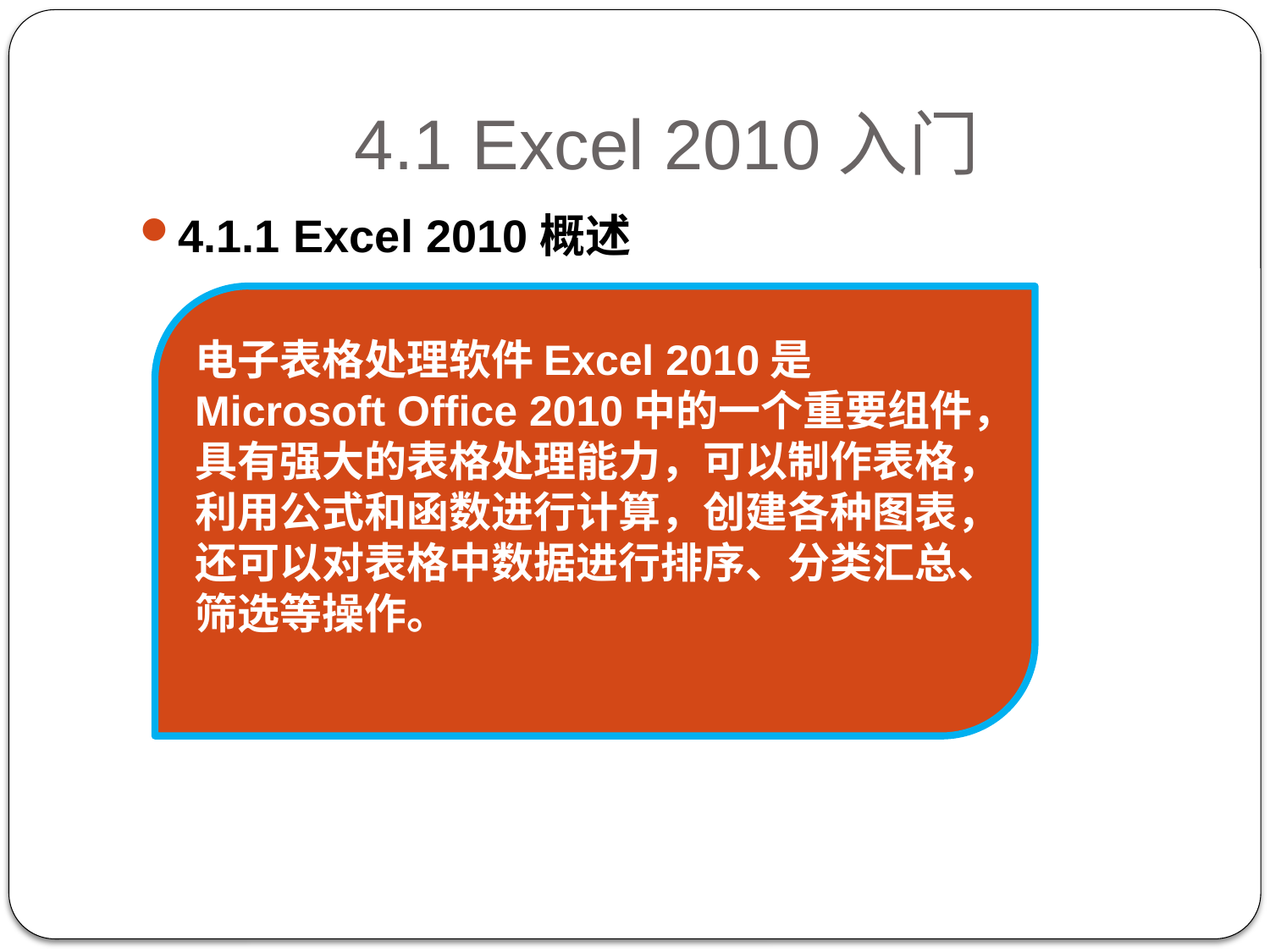

# 4.1 Excel 2010入门
4.1.1 Excel 2010概述
电子表格处理软件Excel 2010是Microsoft Office 2010中的一个重要组件，具有强大的表格处理能力，可以制作表格，利用公式和函数进行计算，创建各种图表，还可以对表格中数据进行排序、分类汇总、筛选等操作。